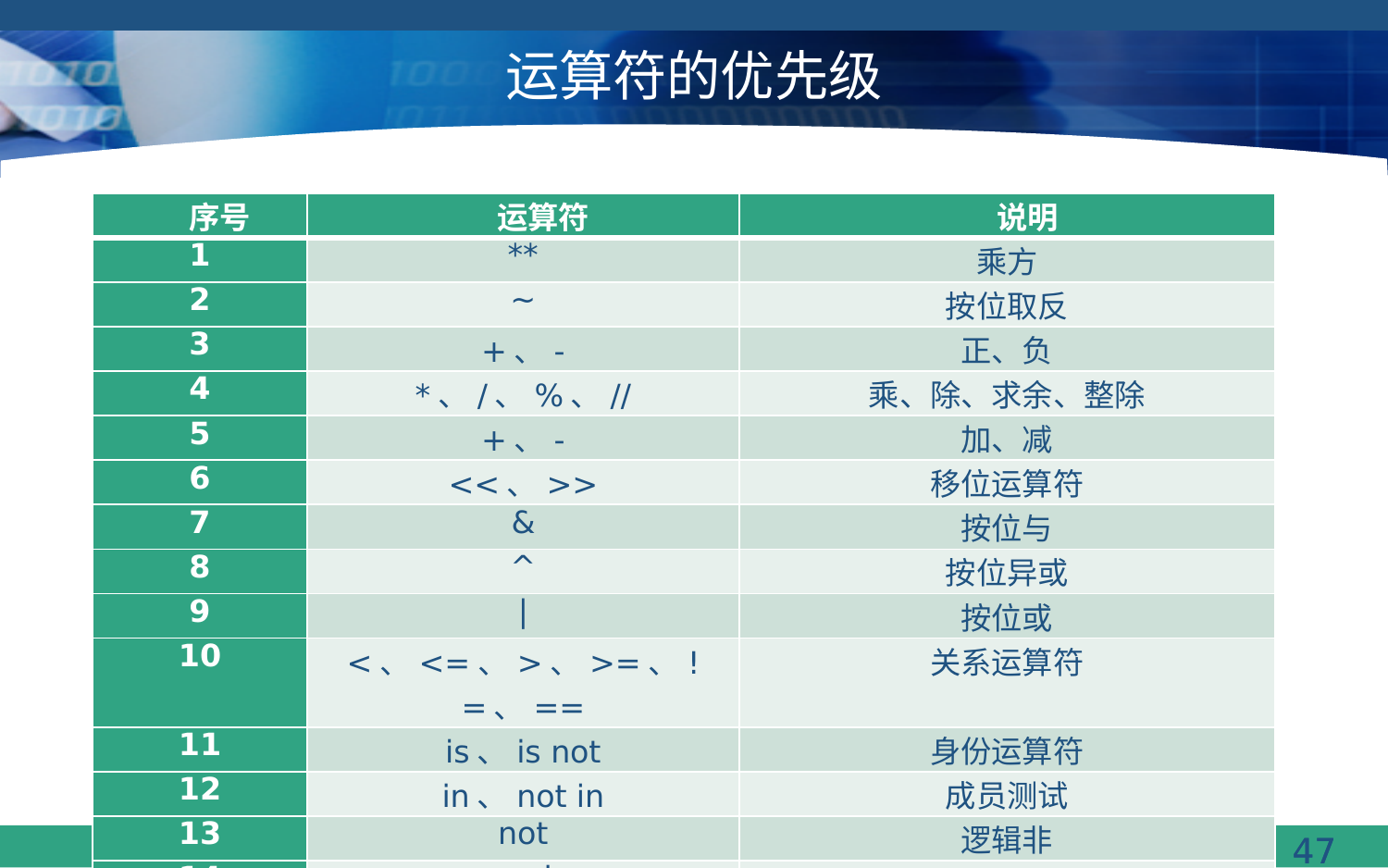

# 运算符的优先级
| 序号 | 运算符 | 说明 |
| --- | --- | --- |
| 1 | \*\* | 乘方 |
| 2 | ~ | 按位取反 |
| 3 | +、- | 正、负 |
| 4 | \*、/、%、// | 乘、除、求余、整除 |
| 5 | +、- | 加、减 |
| 6 | <<、>> | 移位运算符 |
| 7 | & | 按位与 |
| 8 | ^ | 按位异或 |
| 9 | | | 按位或 |
| 10 | <、<=、>、>=、!=、== | 关系运算符 |
| 11 | is、is not | 身份运算符 |
| 12 | in、not in | 成员测试 |
| 13 | not | 逻辑非 |
| 14 | and | 逻辑与 |
| 15 | or | 逻辑或 |
| 16 | = | 赋值（包括复合赋值） |